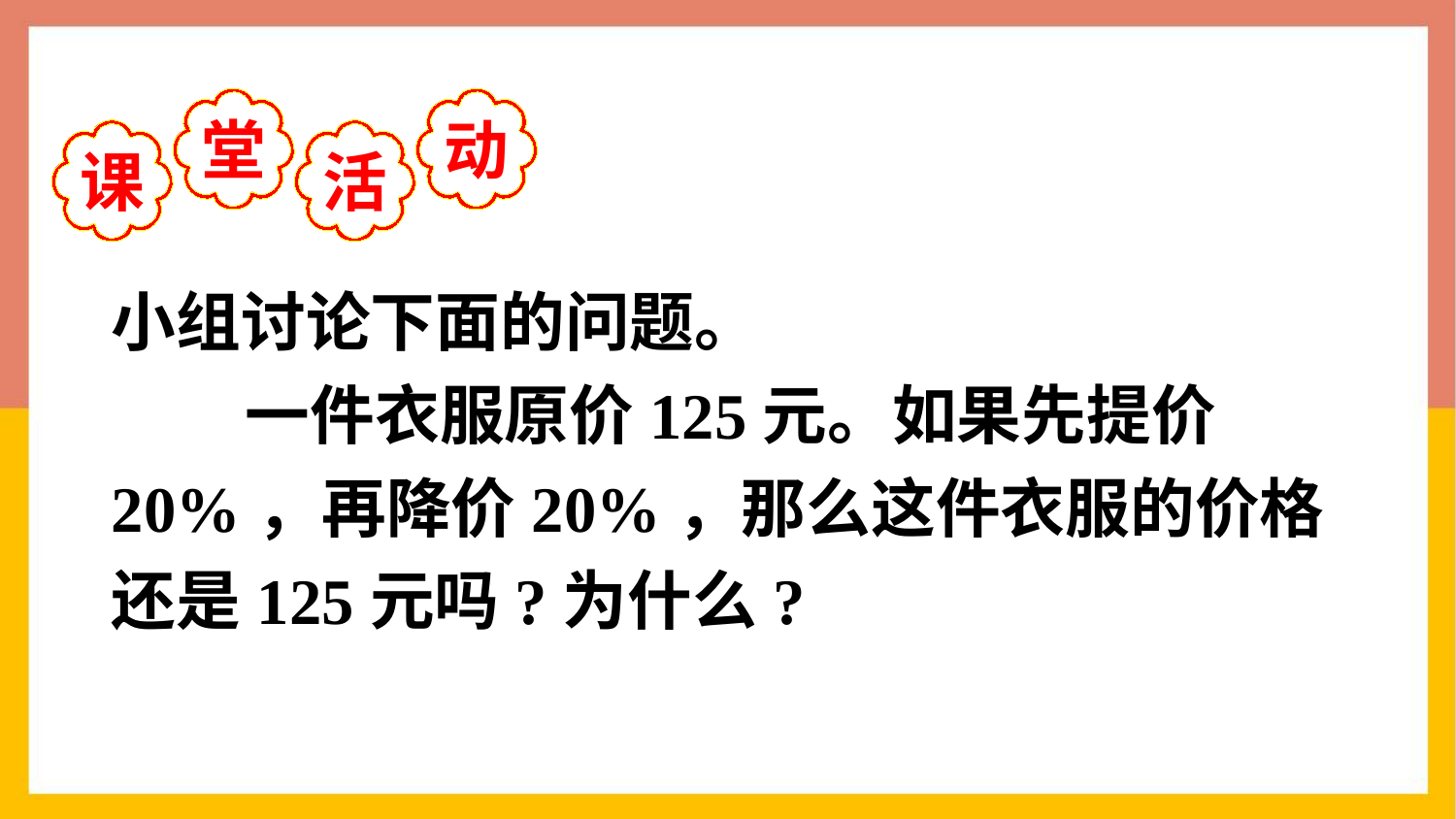

堂
动

课
活
小组讨论下面的问题。
        一件衣服原价125元。如果先提价20%，再降价20%，那么这件衣服的价格还是125元吗?为什么?